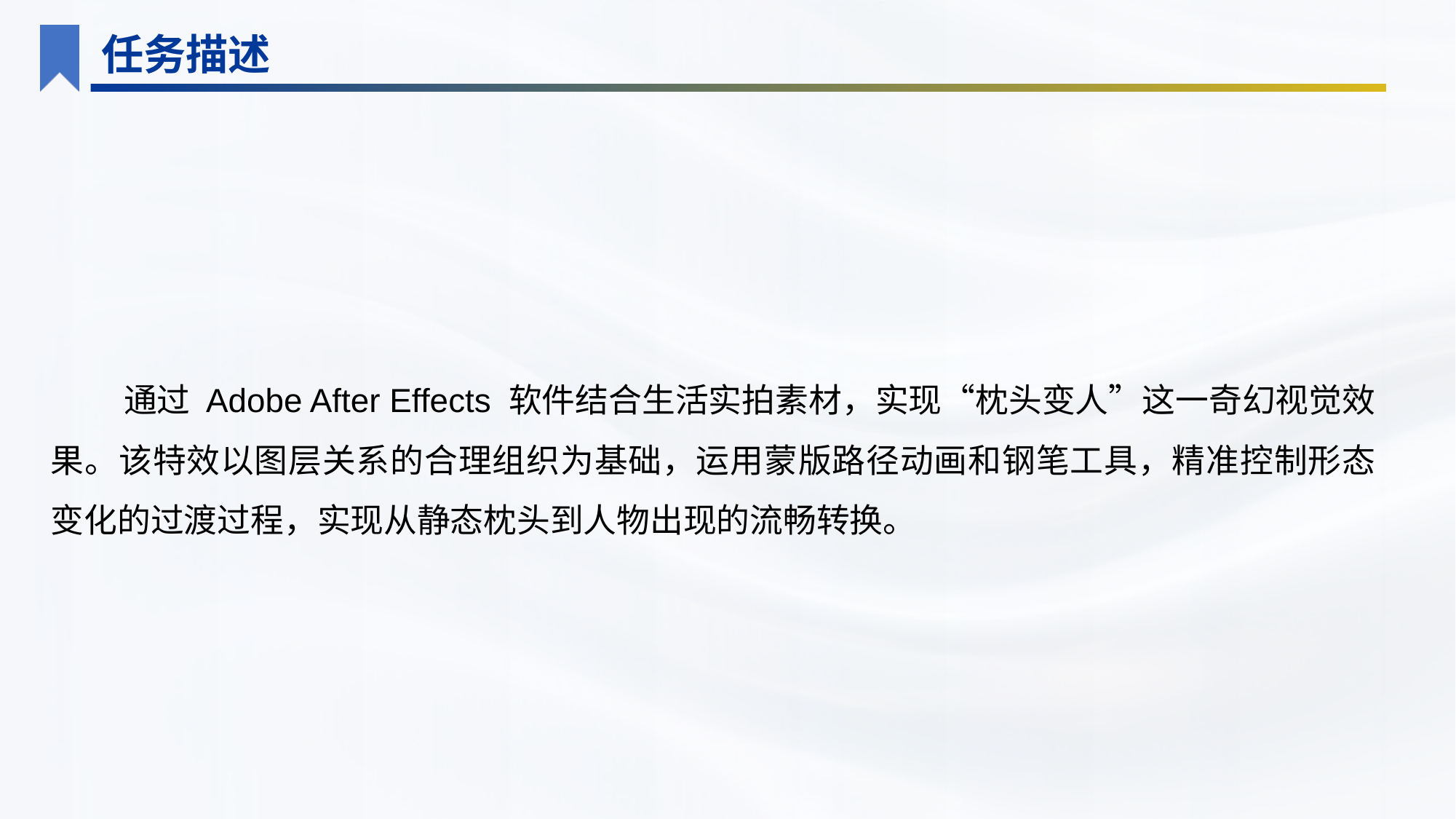

任务描述
通过 Adobe After Effects 软件结合生活实拍素材，实现“枕头变人”这一奇幻视觉效果。该特效以图层关系的合理组织为基础，运用蒙版路径动画和钢笔工具，精准控制形态变化的过渡过程，实现从静态枕头到人物出现的流畅转换。